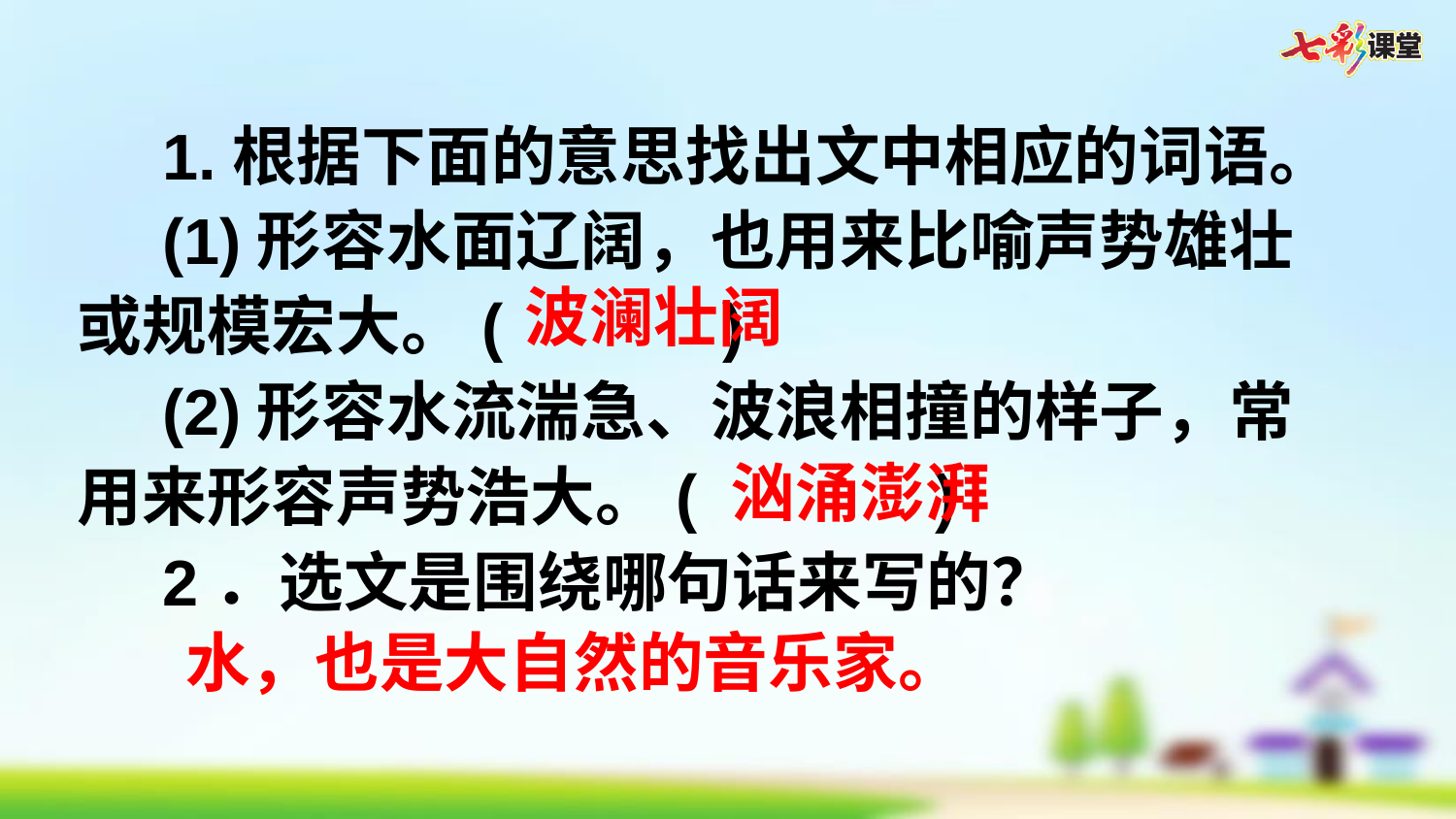

1.根据下面的意思找出文中相应的词语。
(1)形容水面辽阔，也用来比喻声势雄壮或规模宏大。(         )
(2)形容水流湍急、波浪相撞的样子，常用来形容声势浩大。(          )
2．选文是围绕哪句话来写的？
波澜壮阔
汹涌澎湃
水，也是大自然的音乐家。